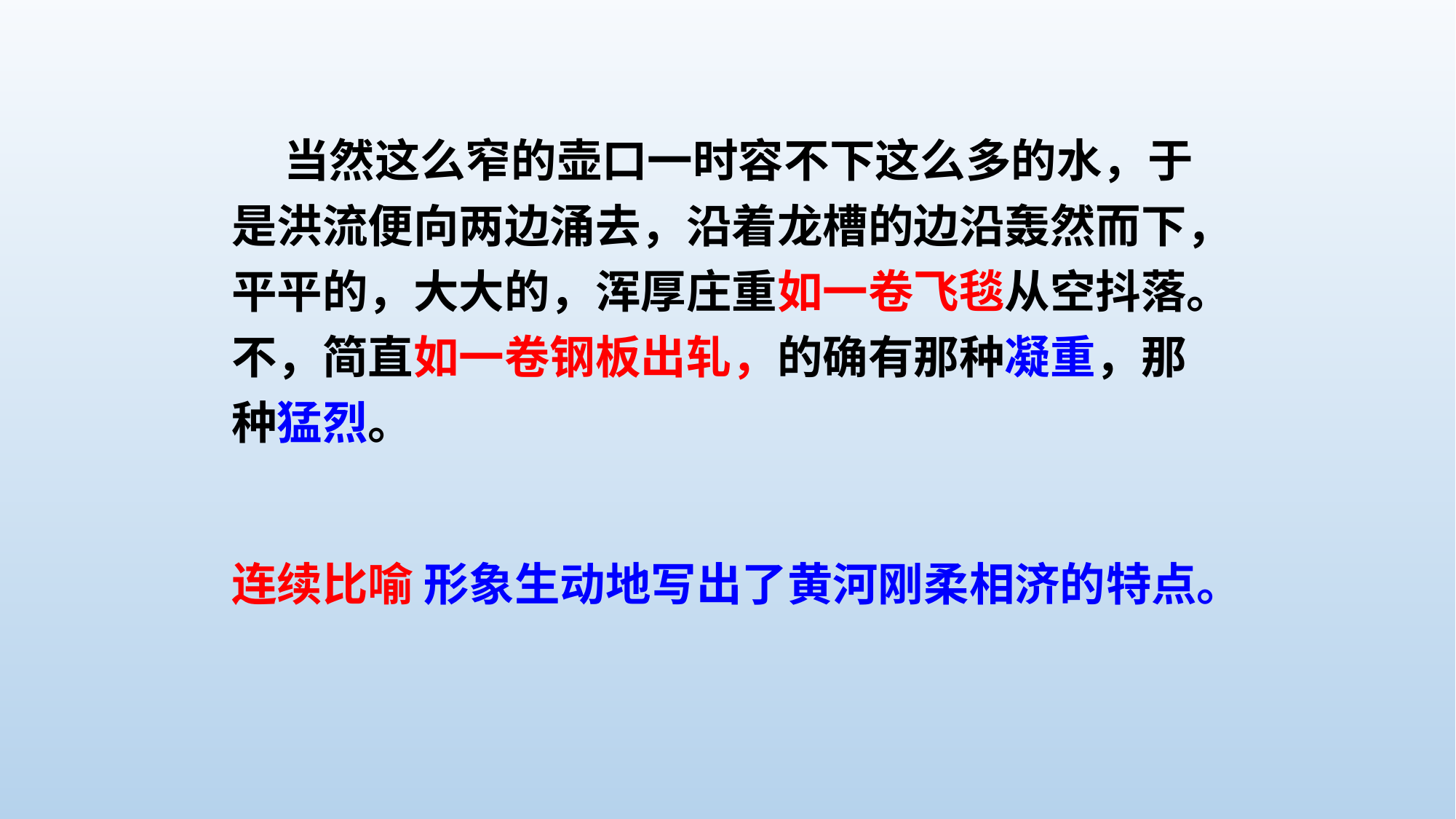

当然这么窄的壶口一时容不下这么多的水，于是洪流便向两边涌去，沿着龙槽的边沿轰然而下，平平的，大大的，浑厚庄重如一卷飞毯从空抖落。不，简直如一卷钢板出轧，的确有那种凝重，那种猛烈。
连续比喻 形象生动地写出了黄河刚柔相济的特点。